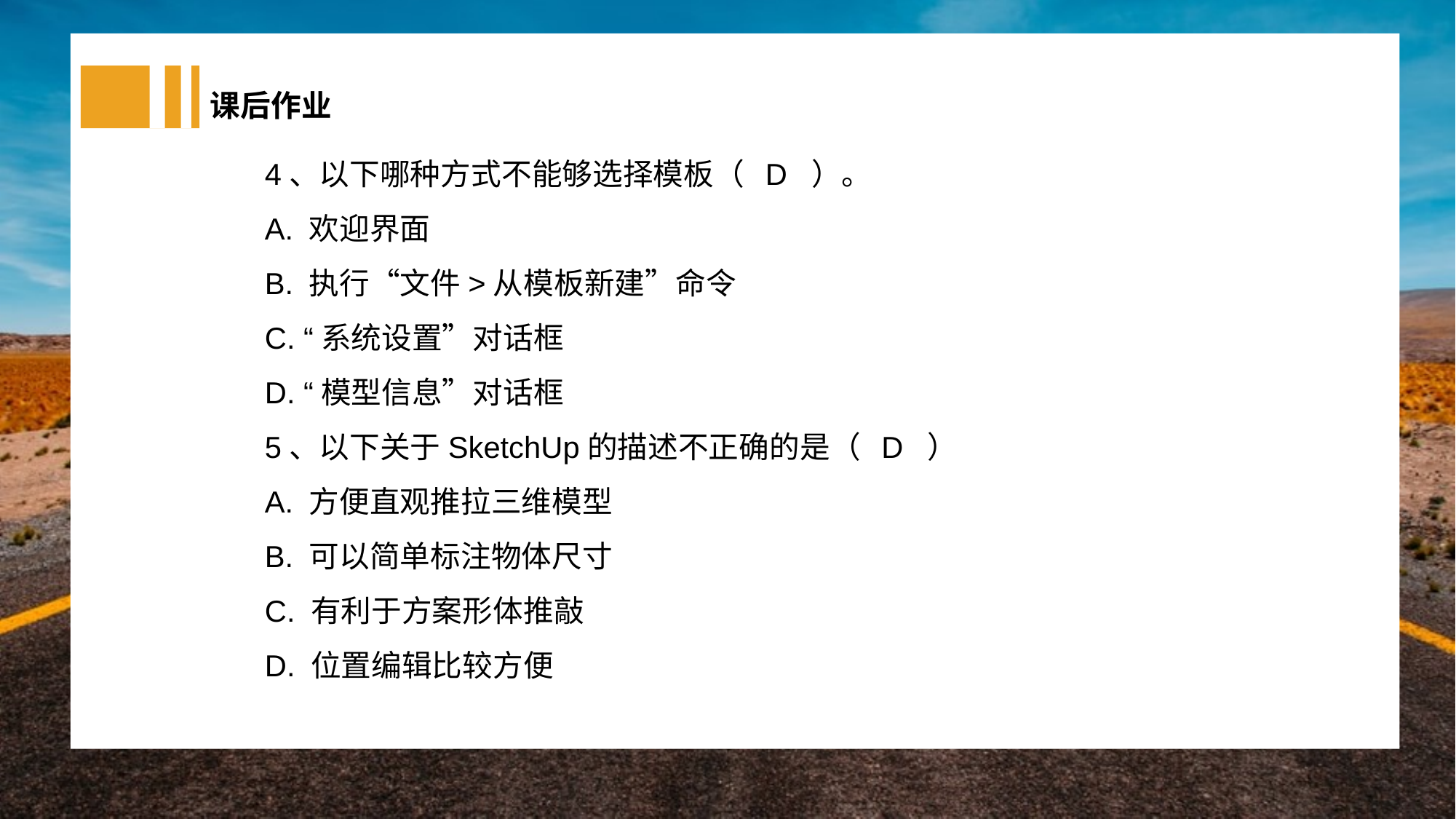

课后作业

4、以下哪种方式不能够选择模板（  D  ）。
A. 欢迎界面
B. 执行“文件>从模板新建”命令
C. “系统设置”对话框
D. “模型信息”对话框
5、以下关于SketchUp的描述不正确的是（  D  ）
A. 方便直观推拉三维模型
B. 可以简单标注物体尺寸
C. 有利于方案形体推敲
D. 位置编辑比较方便